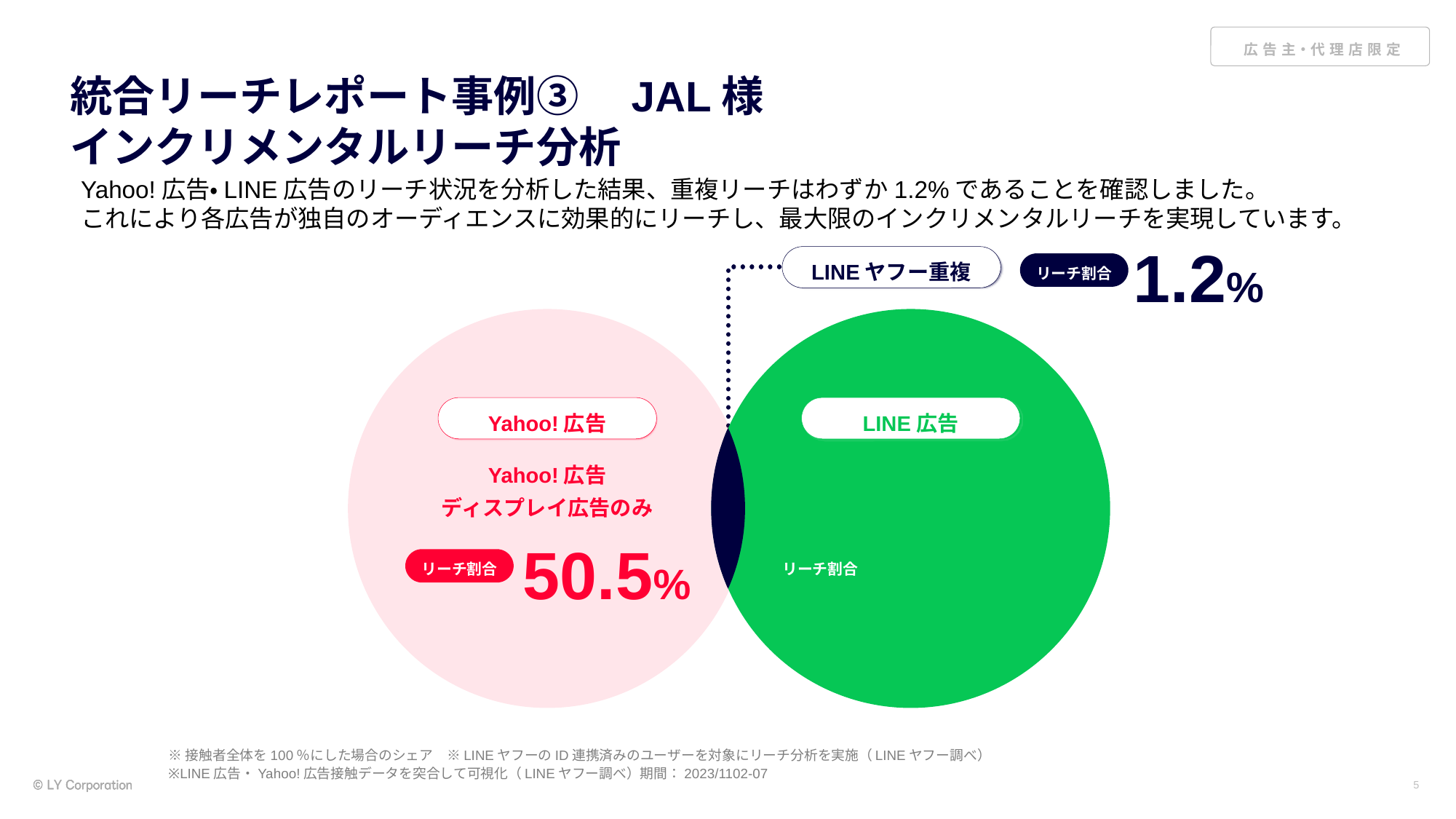

# 統合リーチレポート事例③　JAL様 インクリメンタルリーチ分析

Yahoo!広告・LINE広告のリーチ状況を分析した結果、重複リーチはわずか1.2%であることを確認しました。
これにより各広告が独自のオーディエンスに効果的にリーチし、最大限のインクリメンタルリーチを実現しています。
1.2%
リーチ割合
LINEヤフー重複

Yahoo!広告
ディスプレイ広告のみ
LINE広告のみ
Yahoo!広告
LINE広告

50.5%
リーチ割合
48.3%
リーチ割合
※接触者全体を100％にした場合のシェア　※LINEヤフーのID連携済みのユーザーを対象にリーチ分析を実施（LINEヤフー調べ）
※LINE広告・Yahoo!広告接触データを突合して可視化（LINEヤフー調べ）期間：2023/1102-07